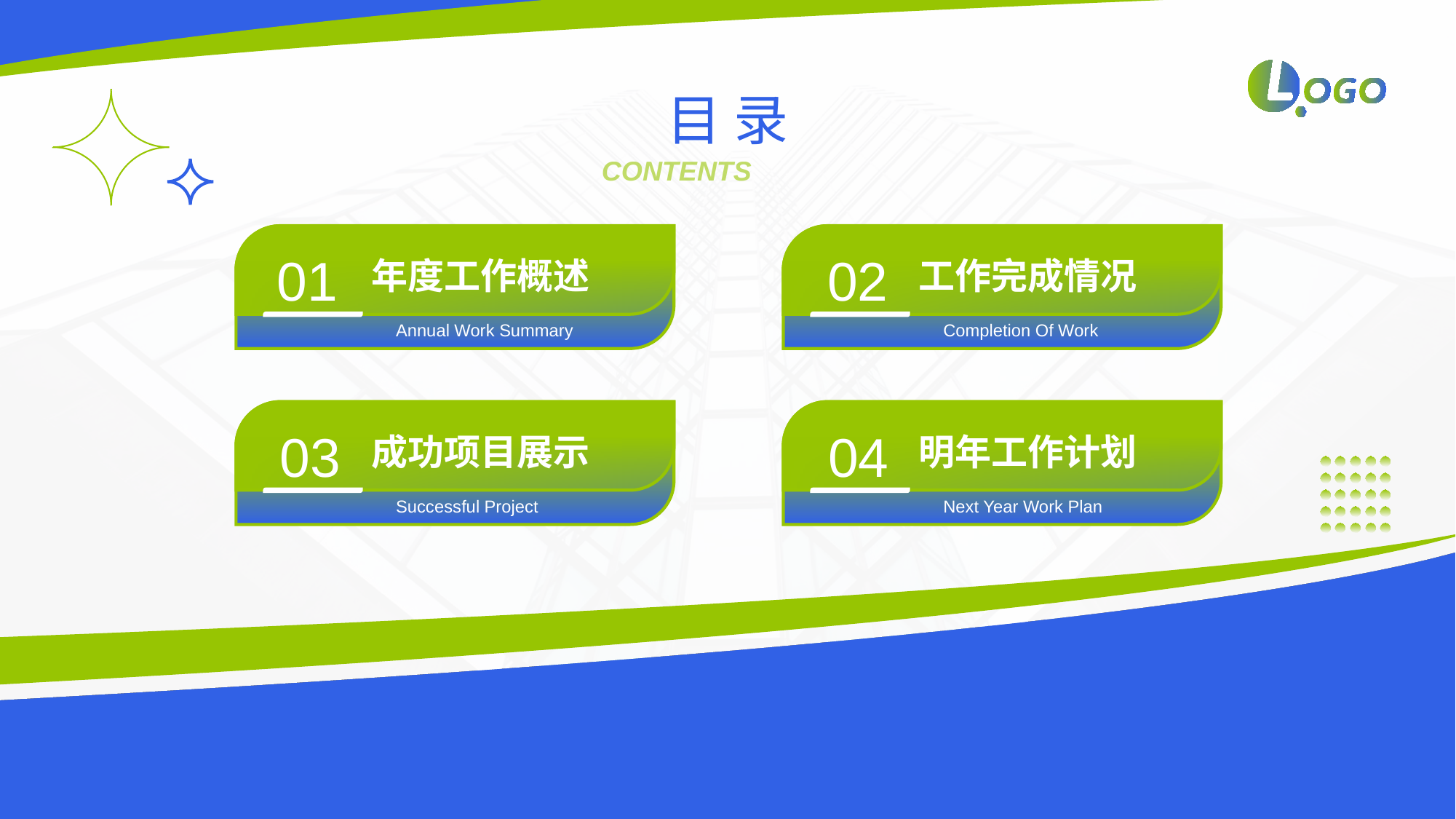

目 录

CONTENTS

01
年度工作概述

Annual Work Summary

02
工作完成情况

Completion Of Work

03
成功项目展示

Successful Project

04
明年工作计划

Next Year Work Plan